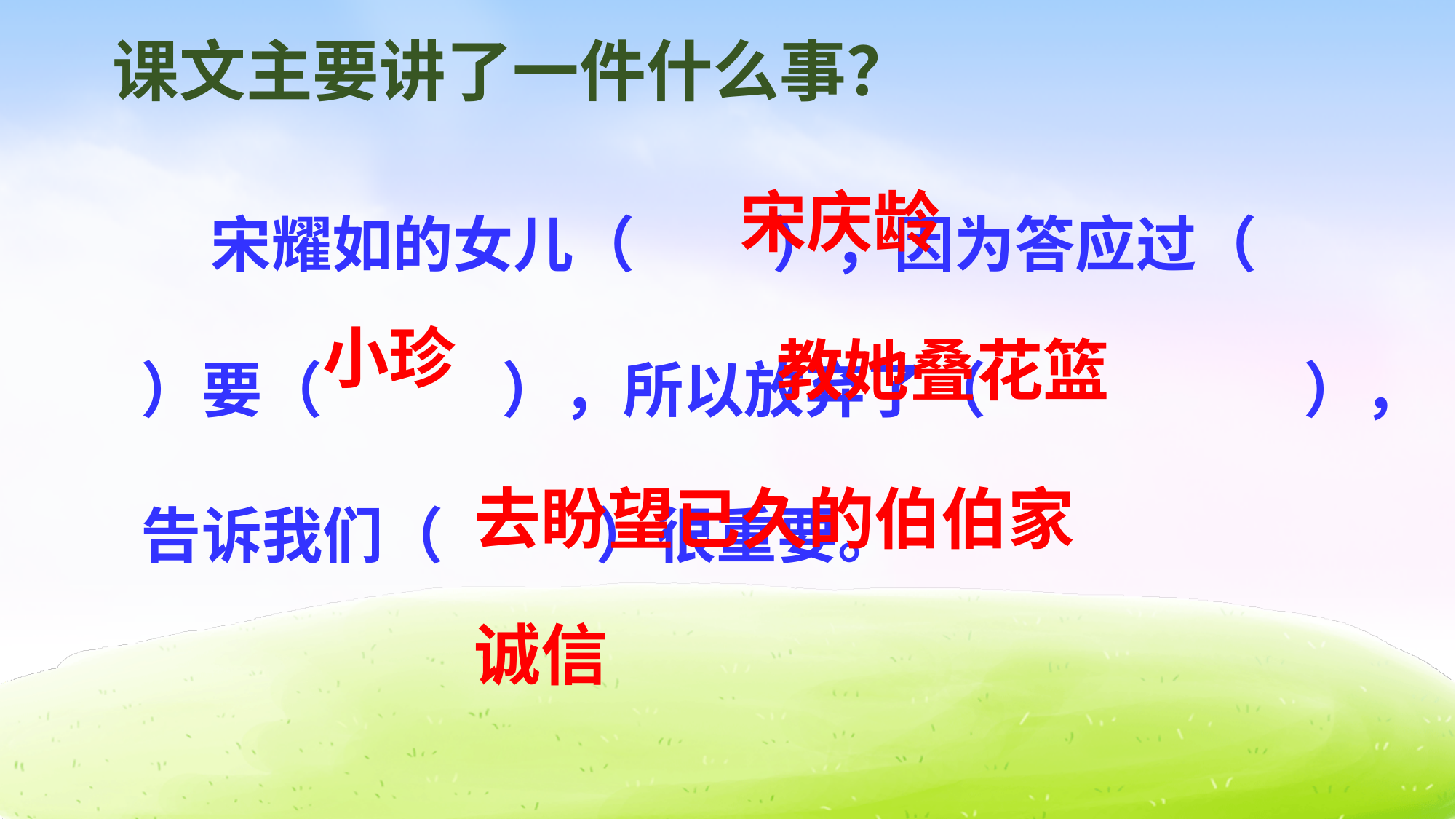

课文主要讲了一件什么事？
    宋耀如的女儿（          ），因为答应过（          ）要（             ），所以放弃了（                       ），告诉我们（           ）很重要。
宋庆龄
小珍
教她叠花篮
去盼望已久的伯伯家
诚信